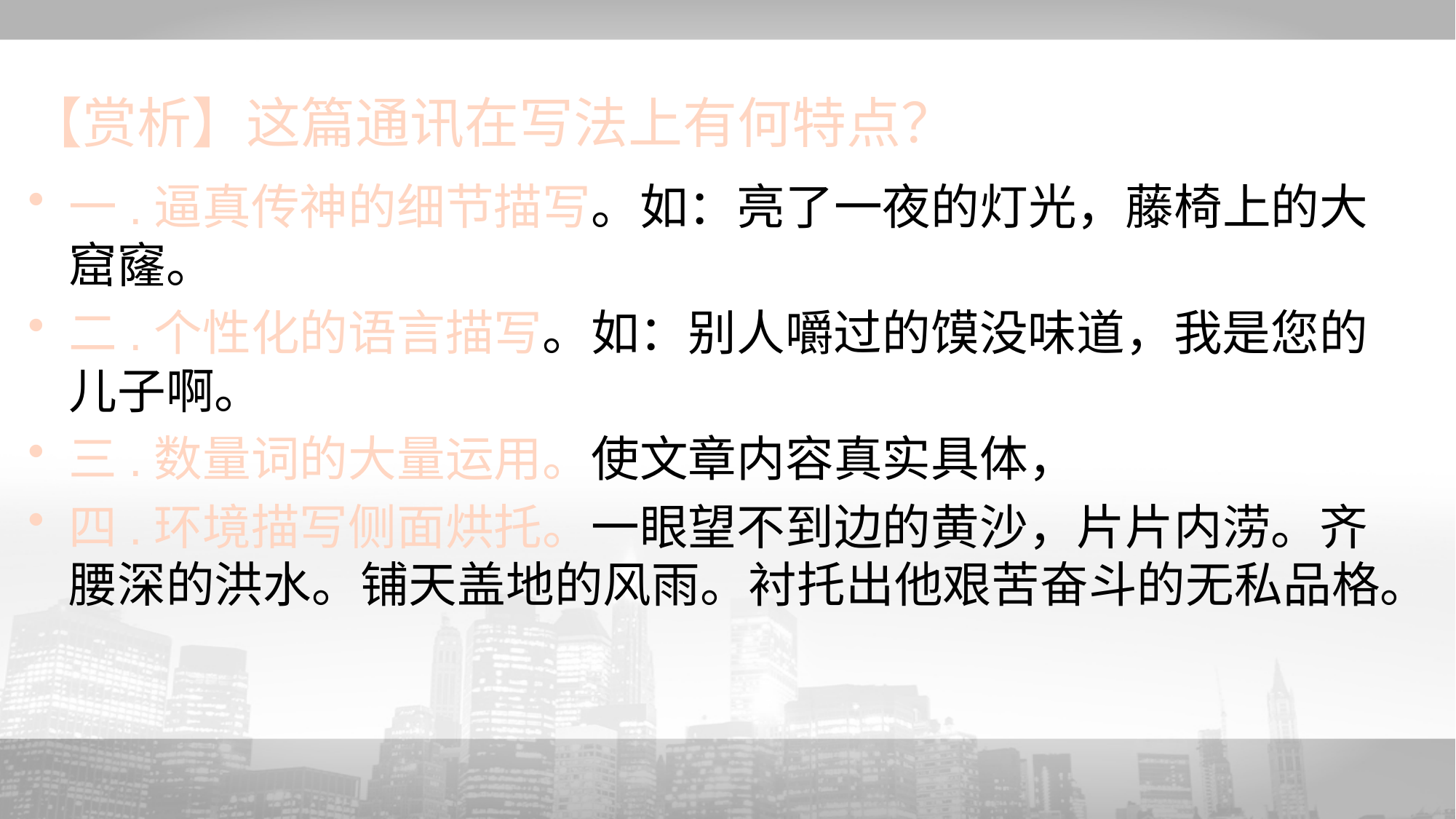

# 【赏析】这篇通讯在写法上有何特点？
一.逼真传神的细节描写。如：亮了一夜的灯光，藤椅上的大窟窿。
二.个性化的语言描写。如：别人嚼过的馍没味道，我是您的儿子啊。
三.数量词的大量运用。使文章内容真实具体，
四.环境描写侧面烘托。一眼望不到边的黄沙，片片内涝。齐腰深的洪水。铺天盖地的风雨。衬托出他艰苦奋斗的无私品格。